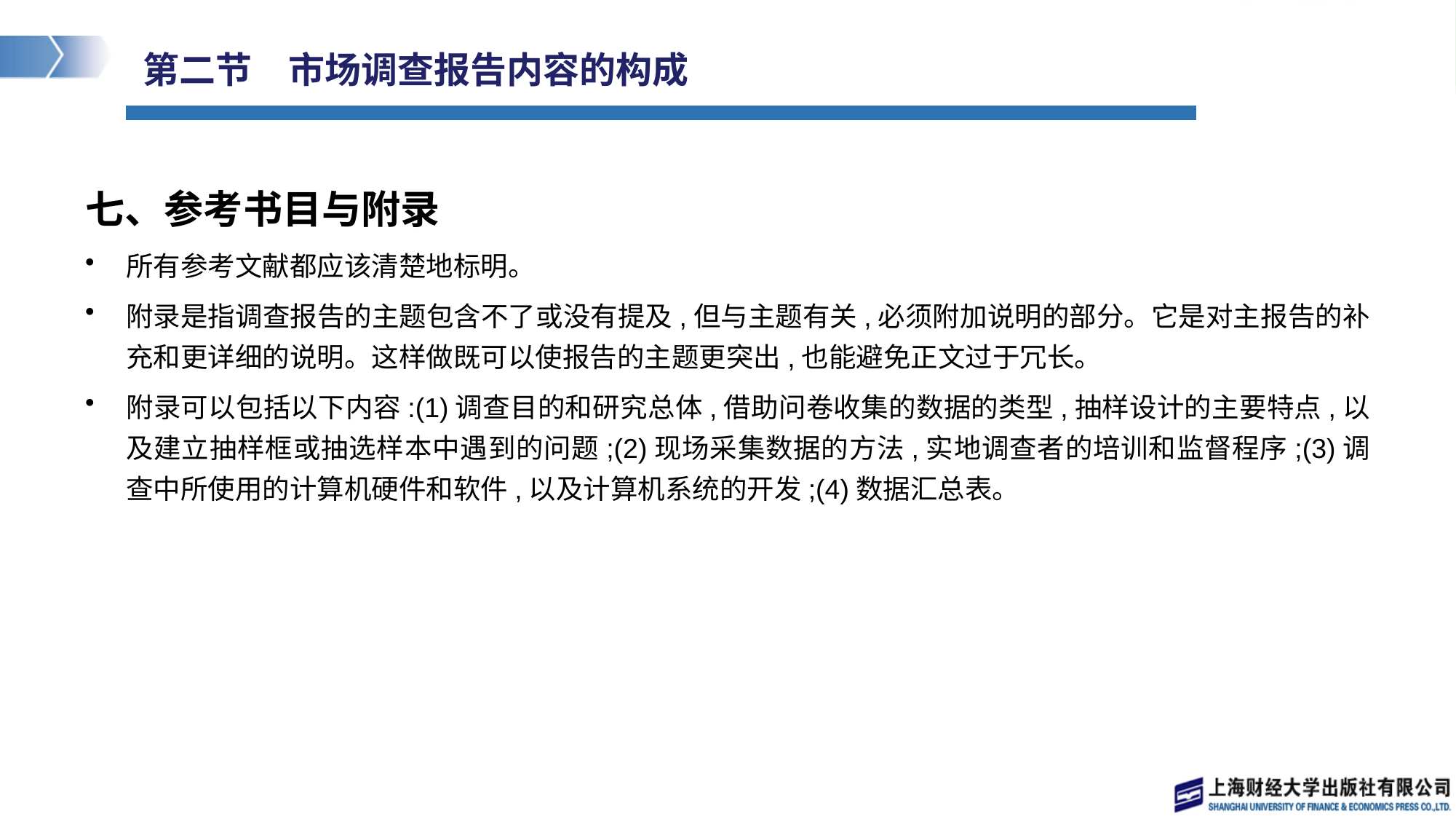

# 第二节　市场调查报告内容的构成
七、参考书目与附录
所有参考文献都应该清楚地标明。
附录是指调查报告的主题包含不了或没有提及,但与主题有关,必须附加说明的部分。它是对主报告的补充和更详细的说明。这样做既可以使报告的主题更突出,也能避免正文过于冗长。
附录可以包括以下内容:(1)调查目的和研究总体,借助问卷收集的数据的类型,抽样设计的主要特点,以及建立抽样框或抽选样本中遇到的问题;(2)现场采集数据的方法,实地调查者的培训和监督程序;(3)调查中所使用的计算机硬件和软件,以及计算机系统的开发;(4)数据汇总表。